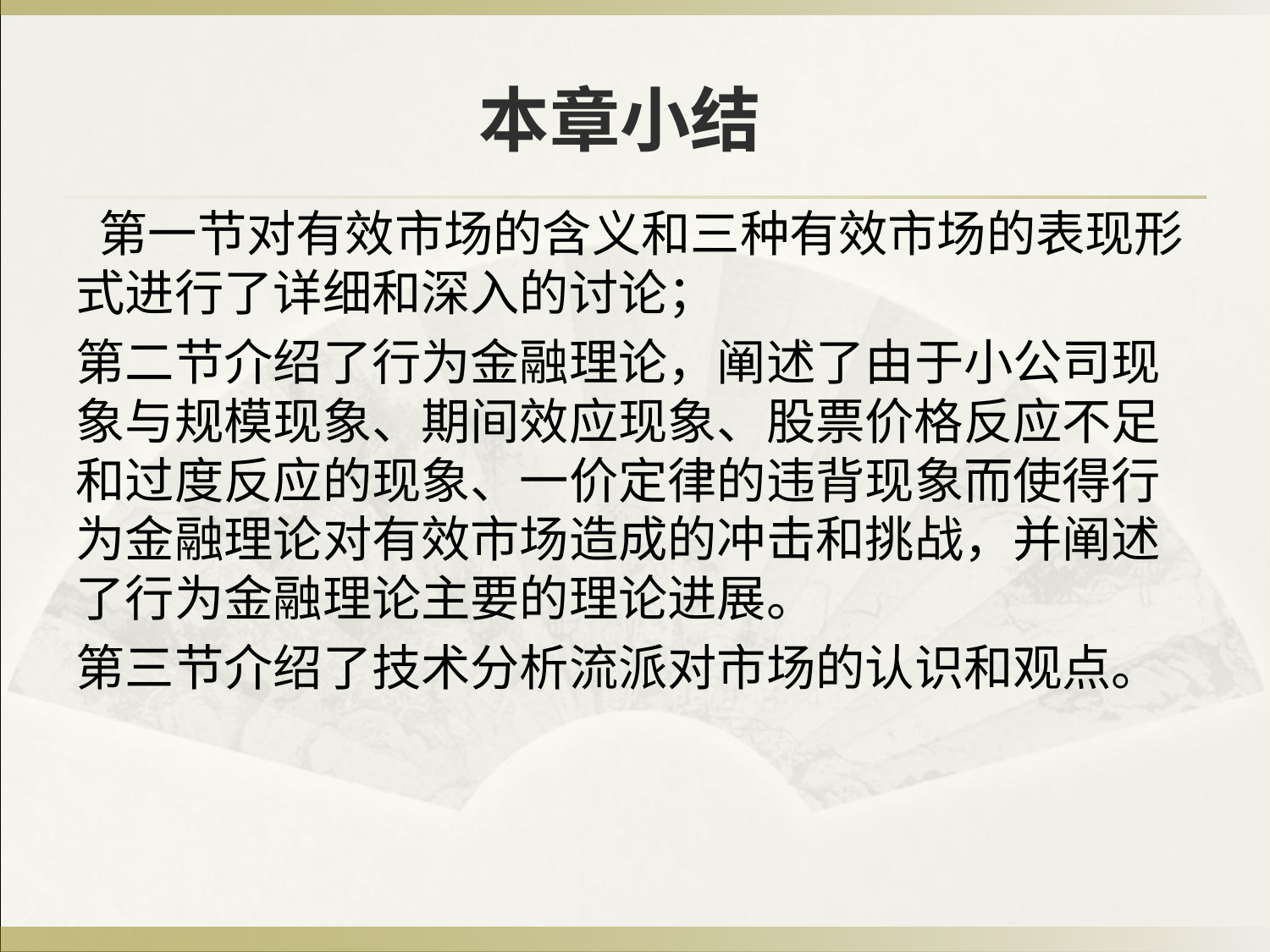

# 本章小结
 第一节对有效市场的含义和三种有效市场的表现形式进行了详细和深入的讨论；
第二节介绍了行为金融理论，阐述了由于小公司现象与规模现象、期间效应现象、股票价格反应不足和过度反应的现象、一价定律的违背现象而使得行为金融理论对有效市场造成的冲击和挑战，并阐述了行为金融理论主要的理论进展。
第三节介绍了技术分析流派对市场的认识和观点。